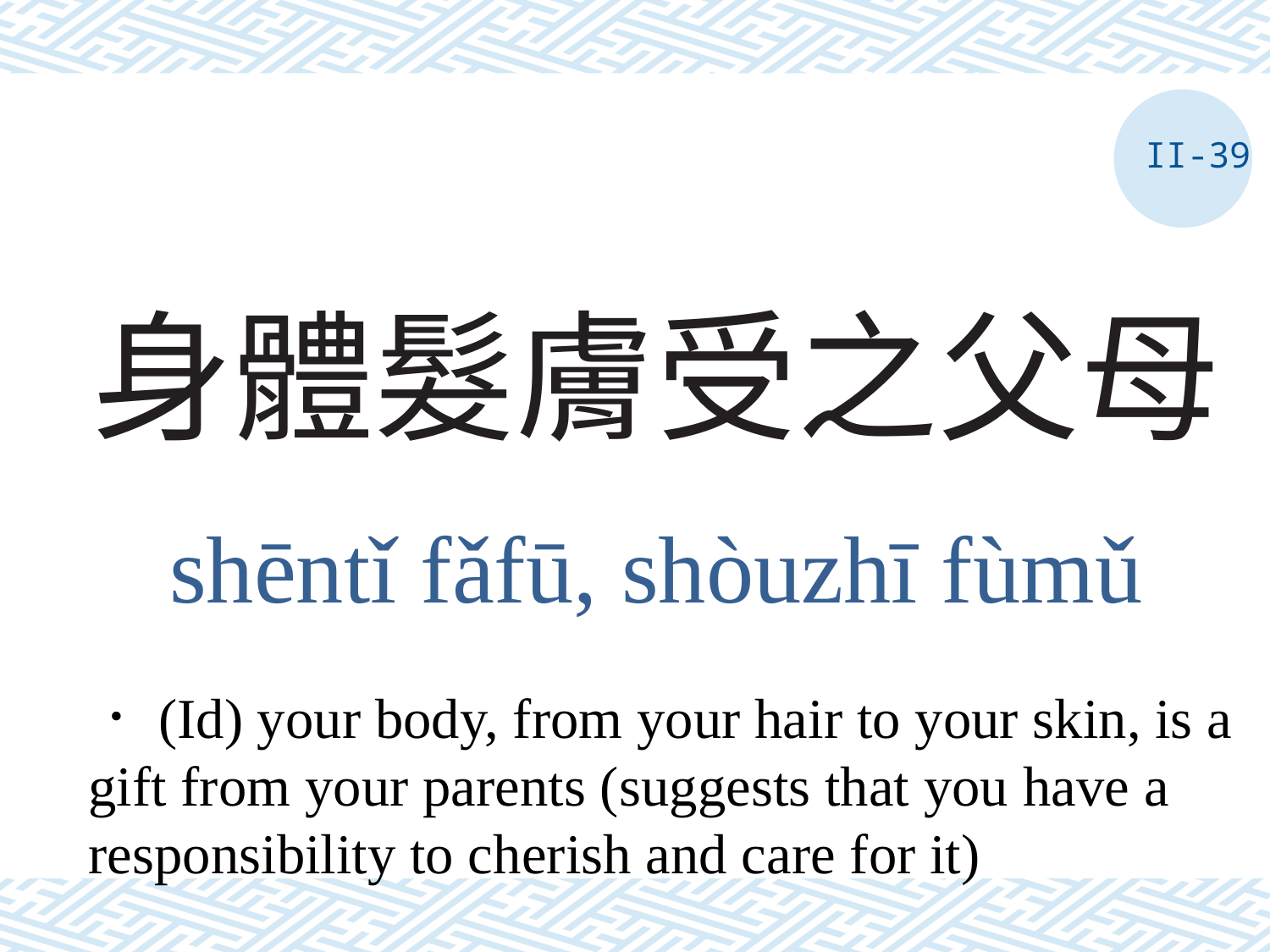

II-39

# 身體髮膚受之父母
shēntǐ fǎfū, shòuzhī fùmǔ
．(Id) your body, from your hair to your skin, is a gift from your parents (suggests that you have a responsibility to cherish and care for it)